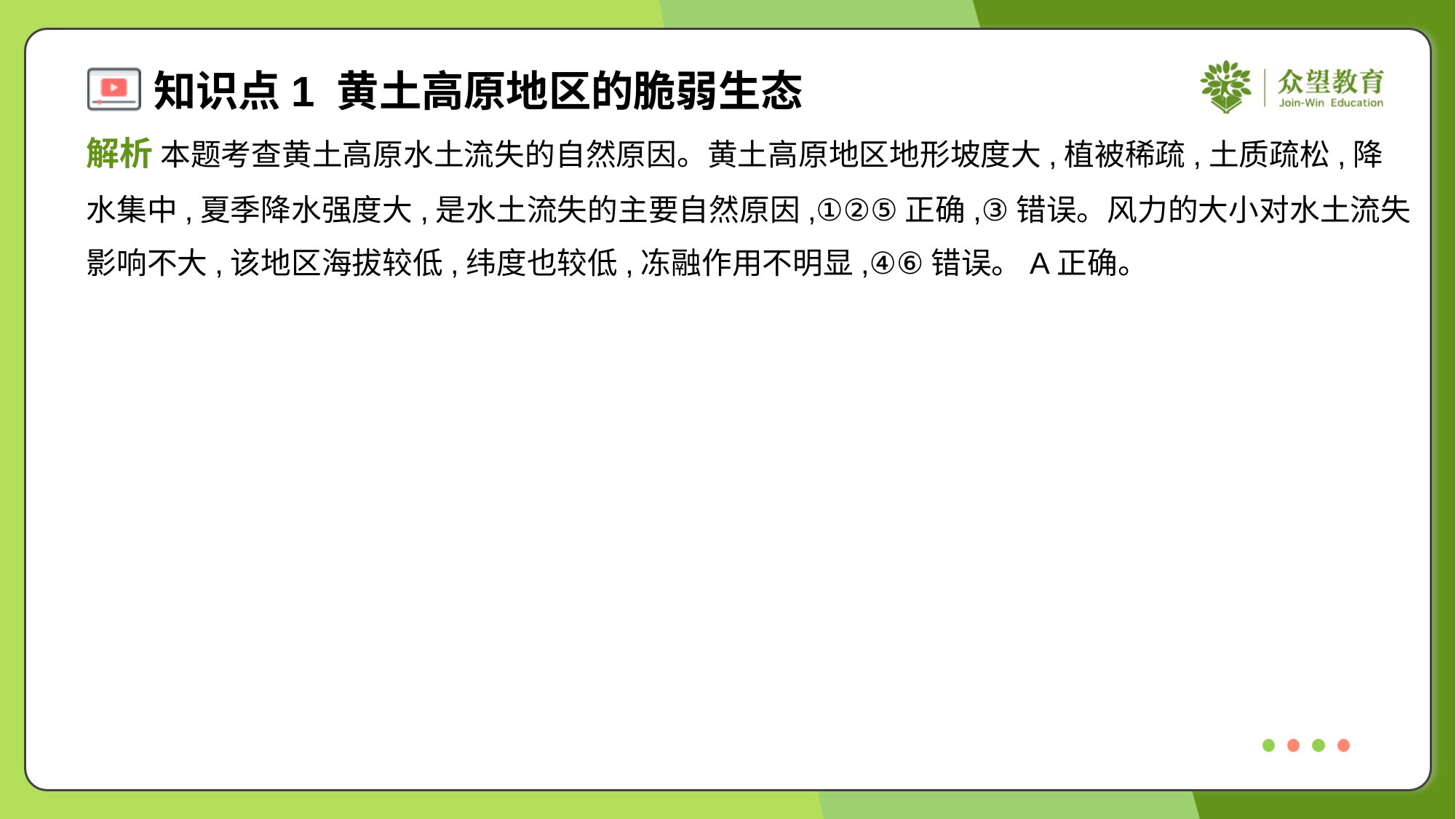

解析 本题考查黄土高原水土流失的自然原因。黄土高原地区地形坡度大,植被稀疏,土质疏松,降
水集中,夏季降水强度大,是水土流失的主要自然原因,①②⑤正确,③错误。风力的大小对水土流失
影响不大,该地区海拔较低,纬度也较低,冻融作用不明显,④⑥错误。A正确。